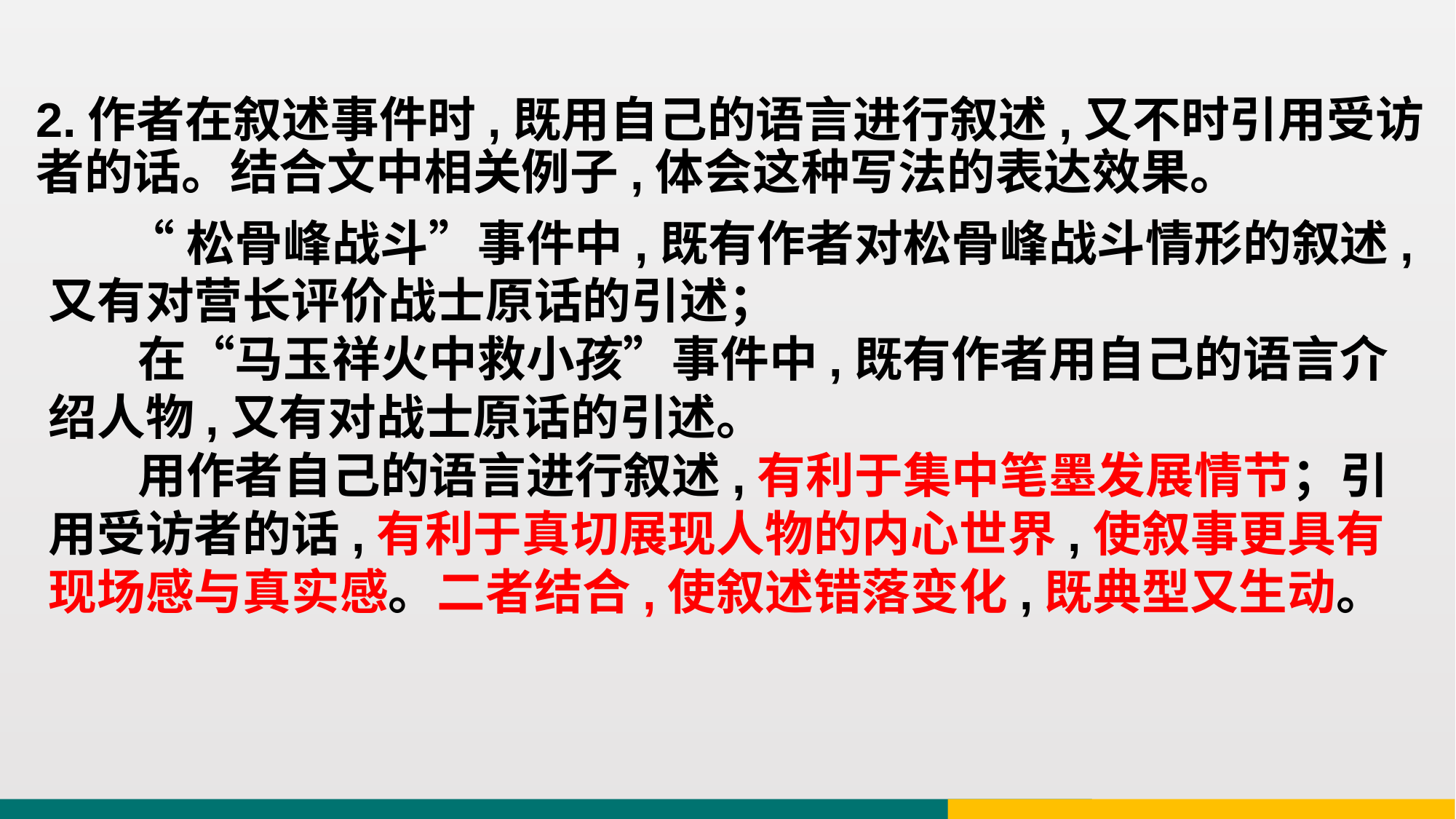

2.作者在叙述事件时,既用自己的语言进行叙述,又不时引用受访者的话。结合文中相关例子,体会这种写法的表达效果。
       “松骨峰战斗”事件中,既有作者对松骨峰战斗情形的叙述,又有对营长评价战士原话的引述；
       在“马玉祥火中救小孩”事件中,既有作者用自己的语言介绍人物,又有对战士原话的引述。
       用作者自己的语言进行叙述,有利于集中笔墨发展情节；引用受访者的话,有利于真切展现人物的内心世界,使叙事更具有现场感与真实感。二者结合,使叙述错落变化,既典型又生动。